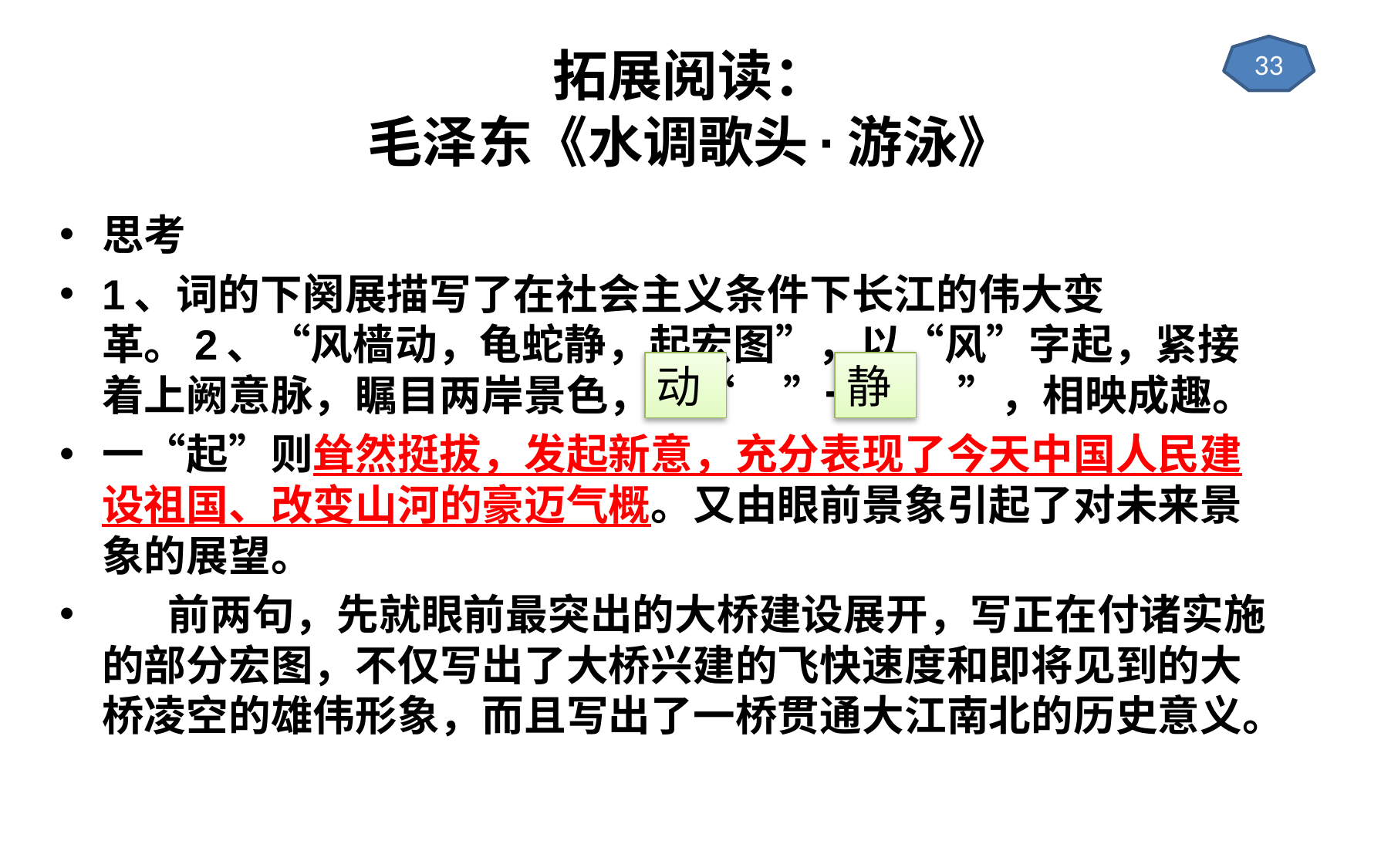

# 拓展阅读： 毛泽东《水调歌头·游泳》
33
思考
1、词的下阕展描写了在社会主义条件下长江的伟大变革。2、“风樯动，龟蛇静，起宏图”，以“风”字起，紧接着上阙意脉，瞩目两岸景色，一“     ”一“     ”，相映成趣。
一“起”则耸然挺拔，发起新意，充分表现了今天中国人民建设祖国、改变山河的豪迈气概。又由眼前景象引起了对未来景象的展望。
      前两句，先就眼前最突出的大桥建设展开，写正在付诸实施的部分宏图，不仅写出了大桥兴建的飞快速度和即将见到的大桥凌空的雄伟形象，而且写出了一桥贯通大江南北的历史意义。
动
静